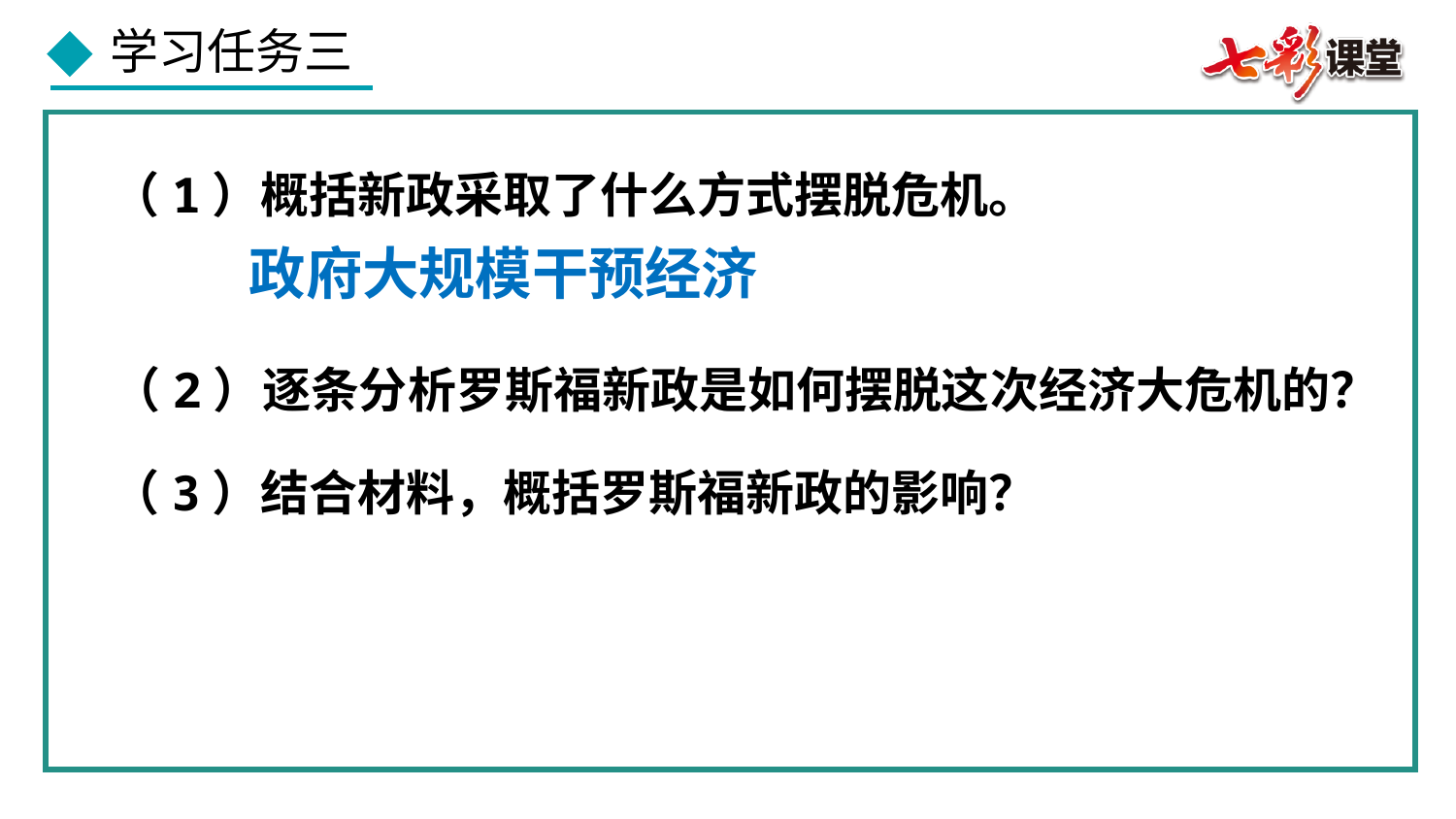

（1）概括新政采取了什么方式摆脱危机。
政府大规模干预经济
（2）逐条分析罗斯福新政是如何摆脱这次经济大危机的？
（3）结合材料，概括罗斯福新政的影响？